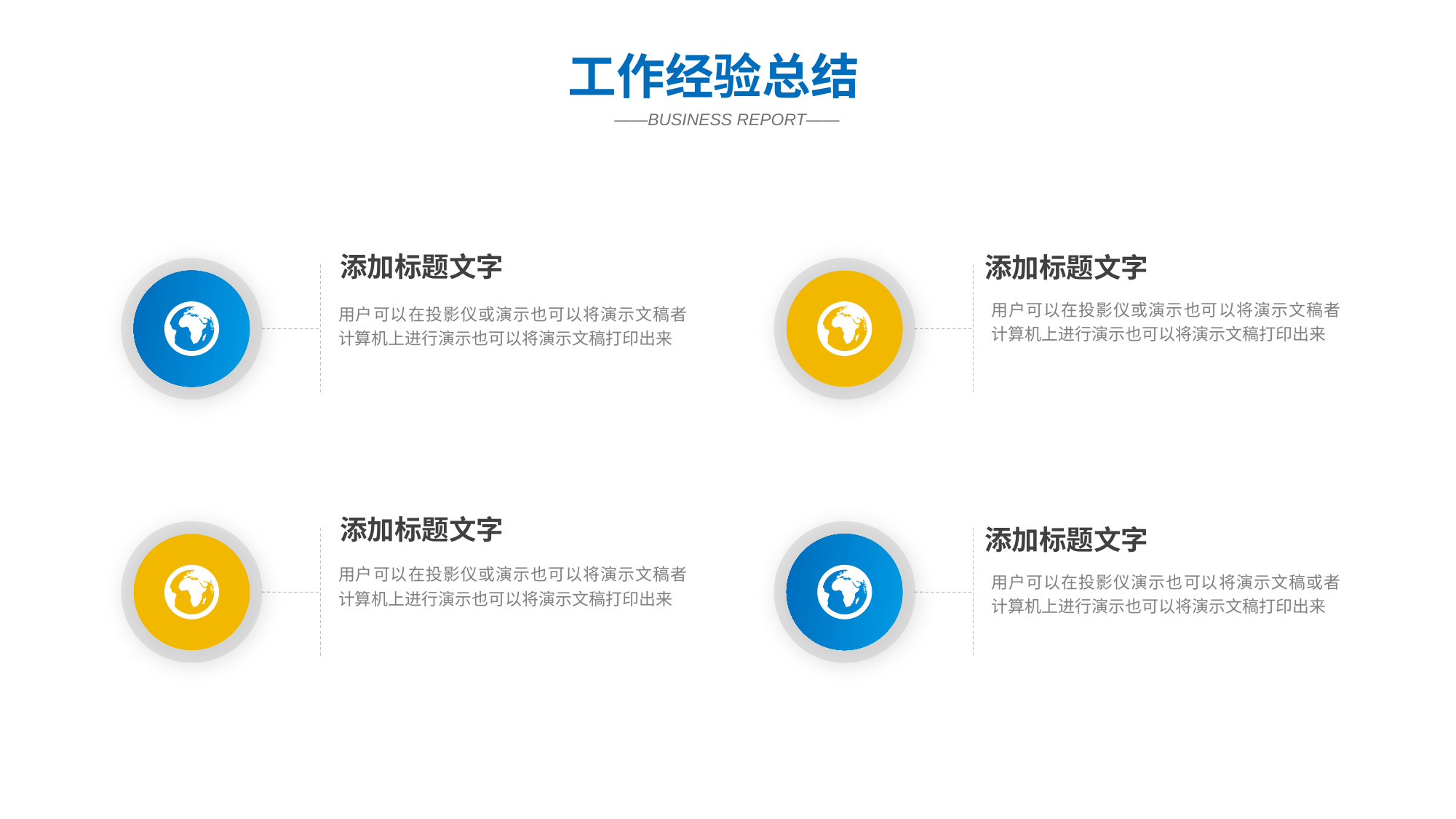

工作经验总结
 ——BUSINESS REPORT——
添加标题文字
添加标题文字

用户可以在投影仪或演示也可以将演示文稿者计算机上进行演示也可以将演示文稿打印出来

用户可以在投影仪或演示也可以将演示文稿者计算机上进行演示也可以将演示文稿打印出来
添加标题文字
添加标题文字

用户可以在投影仪或演示也可以将演示文稿者计算机上进行演示也可以将演示文稿打印出来

用户可以在投影仪演示也可以将演示文稿或者计算机上进行演示也可以将演示文稿打印出来